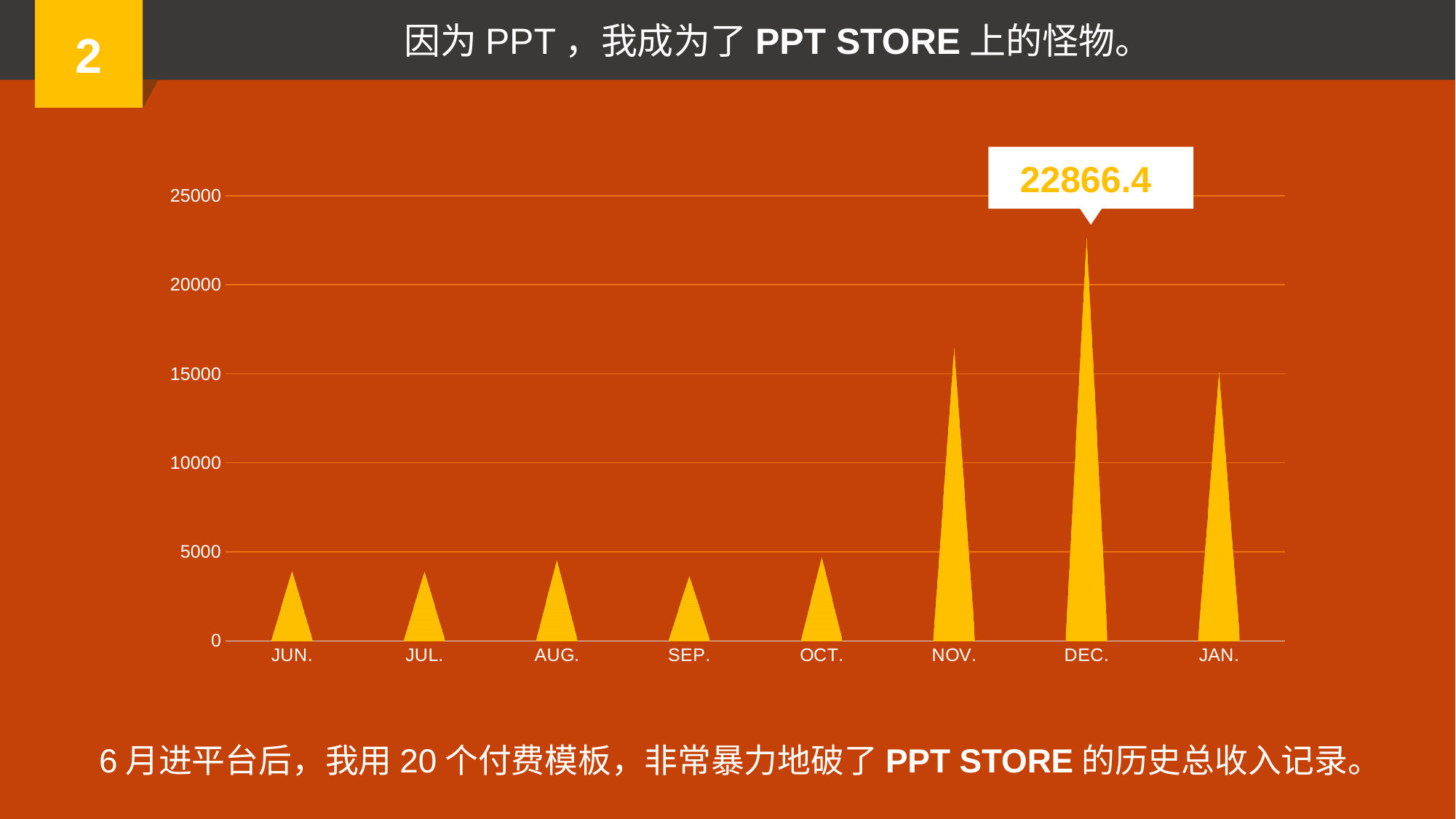

2
因为PPT，我成为了PPT STORE上的怪物。

22866.4

### Chart

| Category | 系列 1 |
|---|---|
| JUN. | 3952.9 |
| JUL. | 3897.6 |
| AUG. | 4568.8 |
| SEP. | 3653.6 |
| OCT. | 4727.2 |
| NOV. | 16582.4 |
| DEC. | 22866.4 |
| JAN. | 15248.8 |
6月进平台后，我用20个付费模板，非常暴力地破了PPT STORE的历史总收入记录。